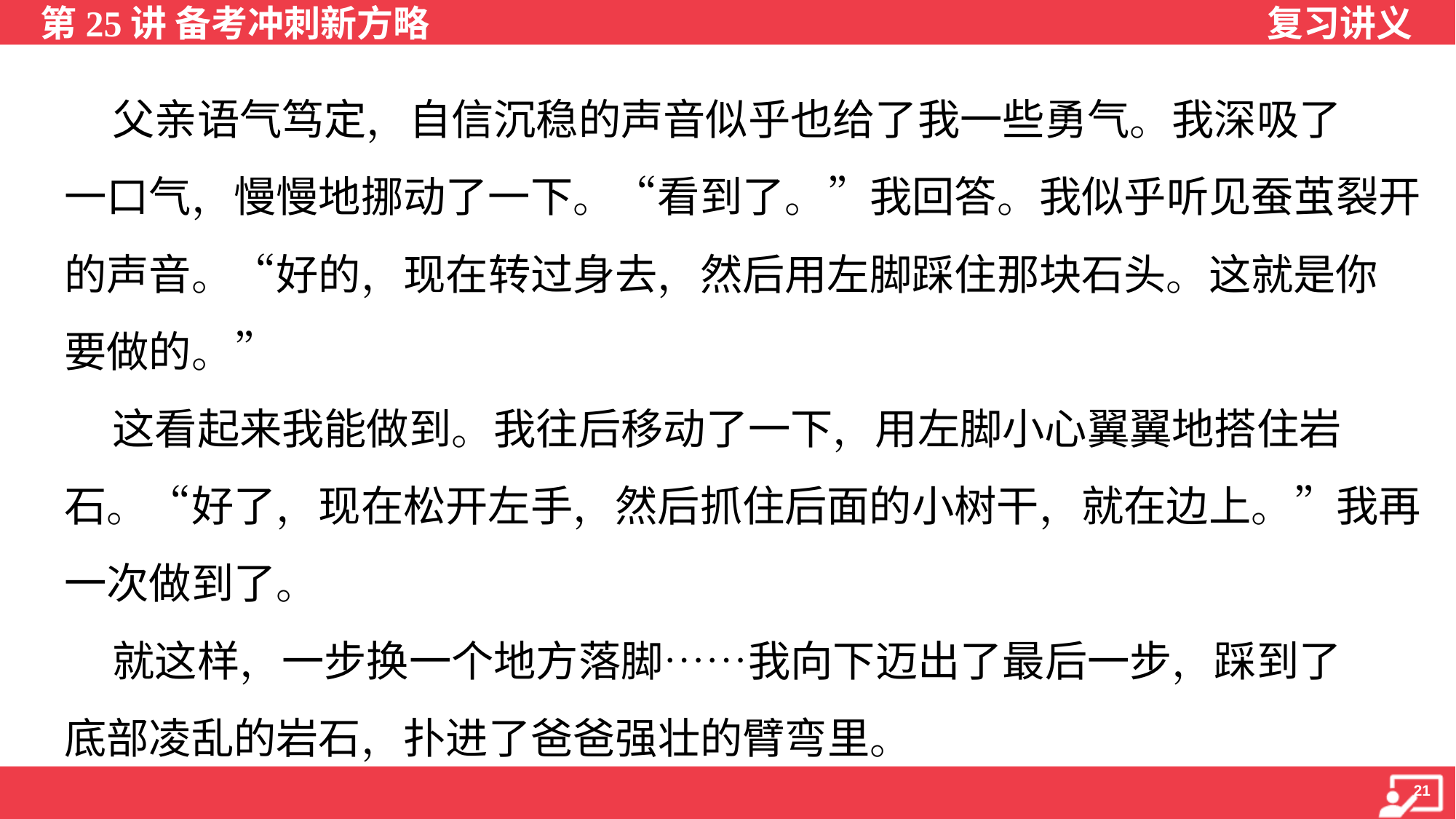

父亲语气笃定，自信沉稳的声音似乎也给了我一些勇气。我深吸了
一口气，慢慢地挪动了一下。“看到了。”我回答。我似乎听见蚕茧裂开
的声音。“好的，现在转过身去，然后用左脚踩住那块石头。这就是你
要做的。”
    这看起来我能做到。我往后移动了一下，用左脚小心翼翼地搭住岩
石。“好了，现在松开左手，然后抓住后面的小树干，就在边上。”我再
一次做到了。
    就这样，一步换一个地方落脚……我向下迈出了最后一步，踩到了
底部凌乱的岩石，扑进了爸爸强壮的臂弯里。